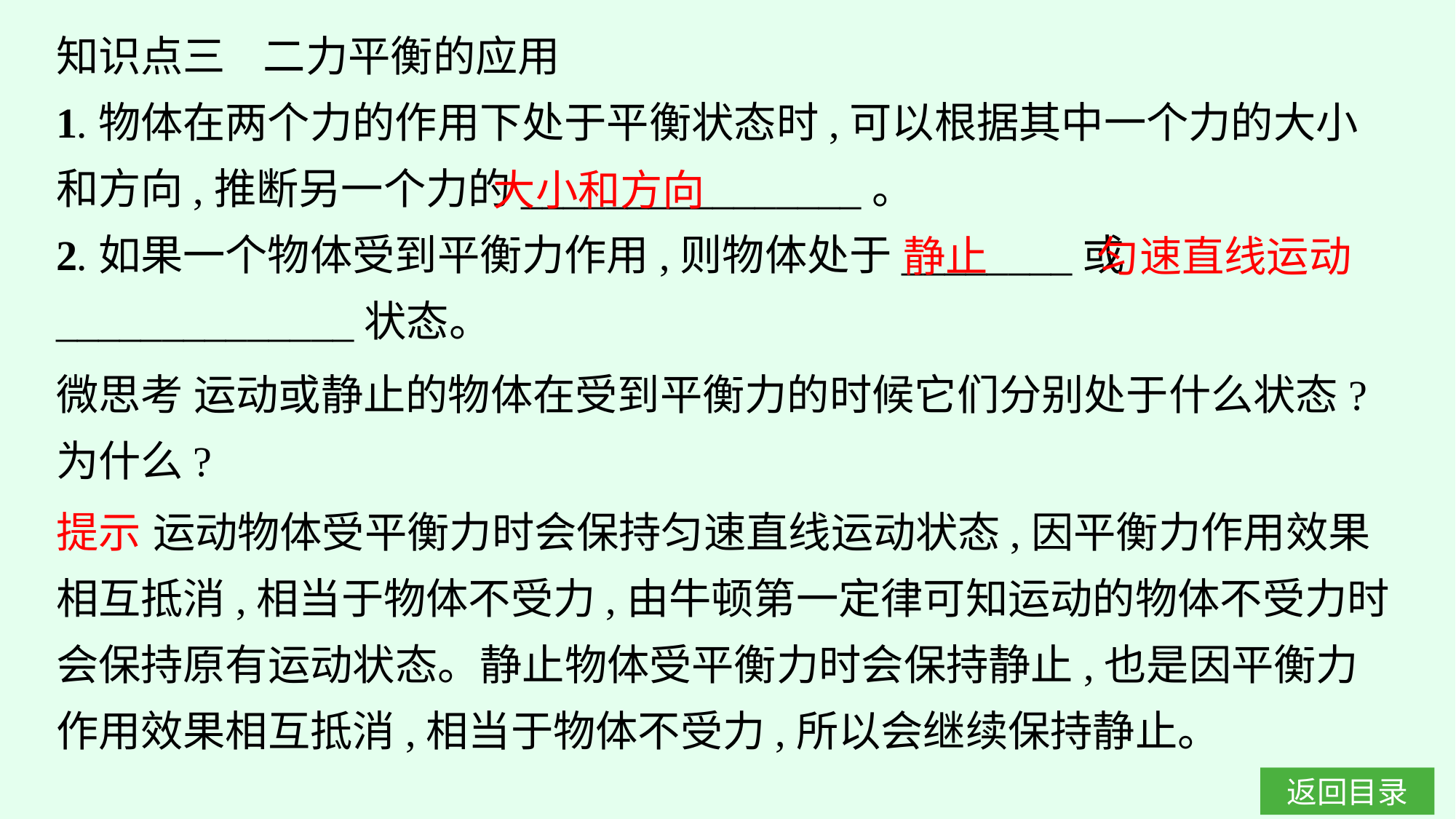

知识点三    二力平衡的应用
1.物体在两个力的作用下处于平衡状态时,可以根据其中一个力的大小和方向,推断另一个力的________________。
2.如果一个物体受到平衡力作用,则物体处于________或______________状态。
大小和方向
静止
匀速直线运动
微思考 运动或静止的物体在受到平衡力的时候它们分别处于什么状态?为什么?
提示 运动物体受平衡力时会保持匀速直线运动状态,因平衡力作用效果相互抵消,相当于物体不受力,由牛顿第一定律可知运动的物体不受力时会保持原有运动状态。静止物体受平衡力时会保持静止,也是因平衡力作用效果相互抵消,相当于物体不受力,所以会继续保持静止。